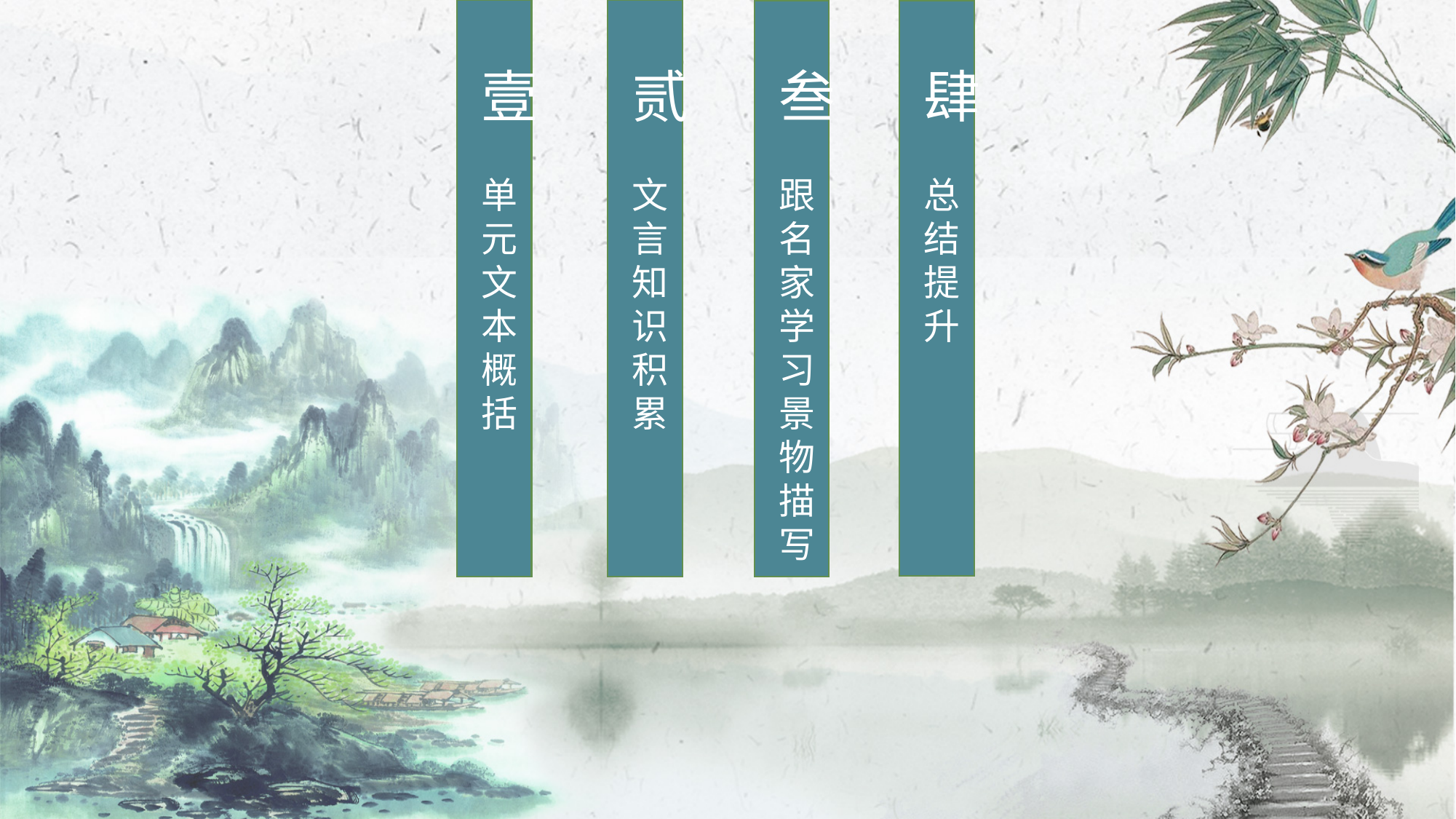

壹

单元文本概括

贰

文言知识积累

叁

跟名家学习景物描写

肆

总结提升